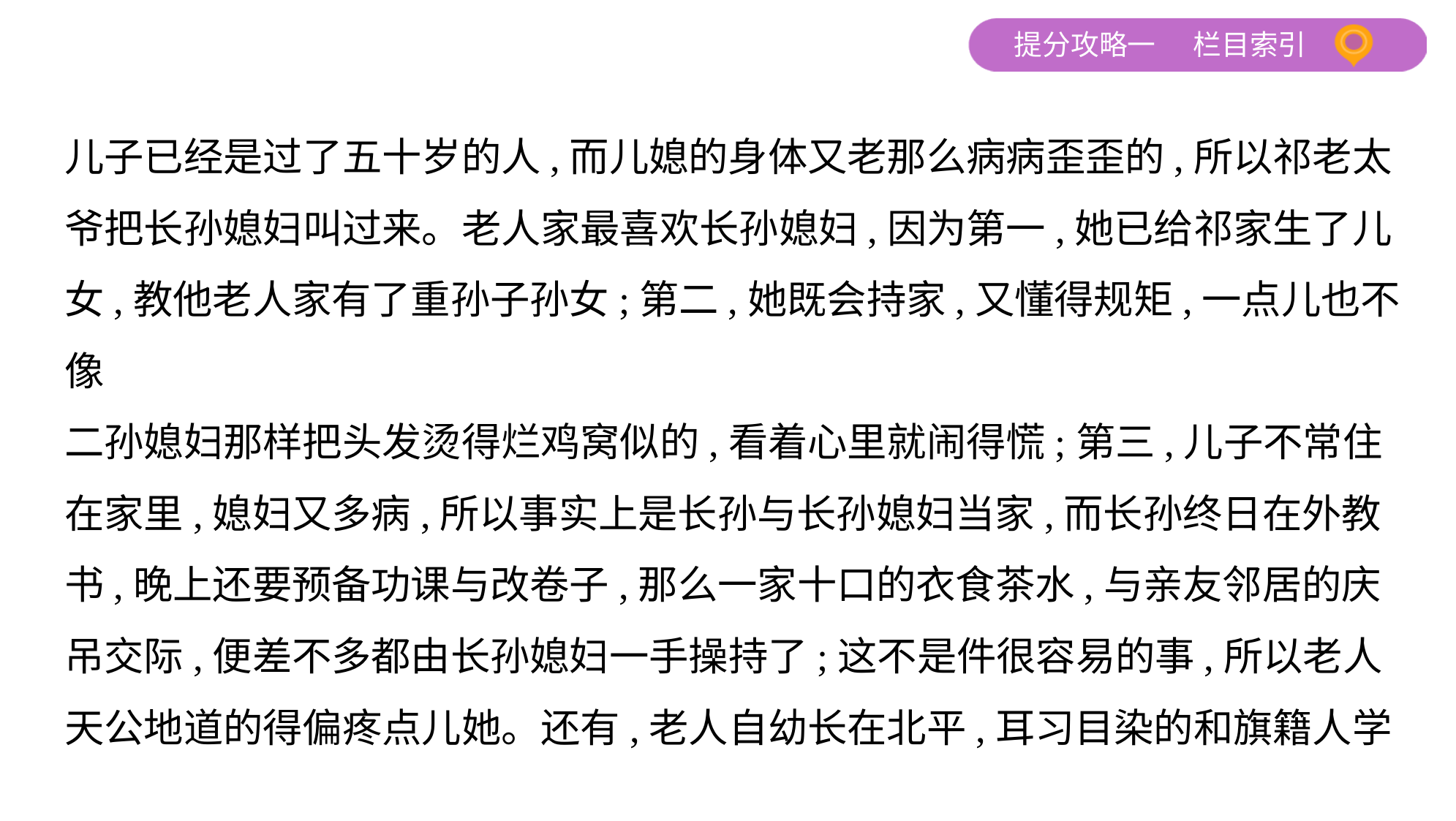

儿子已经是过了五十岁的人,而儿媳的身体又老那么病病歪歪的,所以祁老太
爷把长孙媳妇叫过来。老人家最喜欢长孙媳妇,因为第一,她已给祁家生了儿
女,教他老人家有了重孙子孙女;第二,她既会持家,又懂得规矩,一点儿也不像
二孙媳妇那样把头发烫得烂鸡窝似的,看着心里就闹得慌;第三,儿子不常住
在家里,媳妇又多病,所以事实上是长孙与长孙媳妇当家,而长孙终日在外教
书,晚上还要预备功课与改卷子,那么一家十口的衣食茶水,与亲友邻居的庆
吊交际,便差不多都由长孙媳妇一手操持了;这不是件很容易的事,所以老人
天公地道的得偏疼点儿她。还有,老人自幼长在北平,耳习目染的和旗籍人学